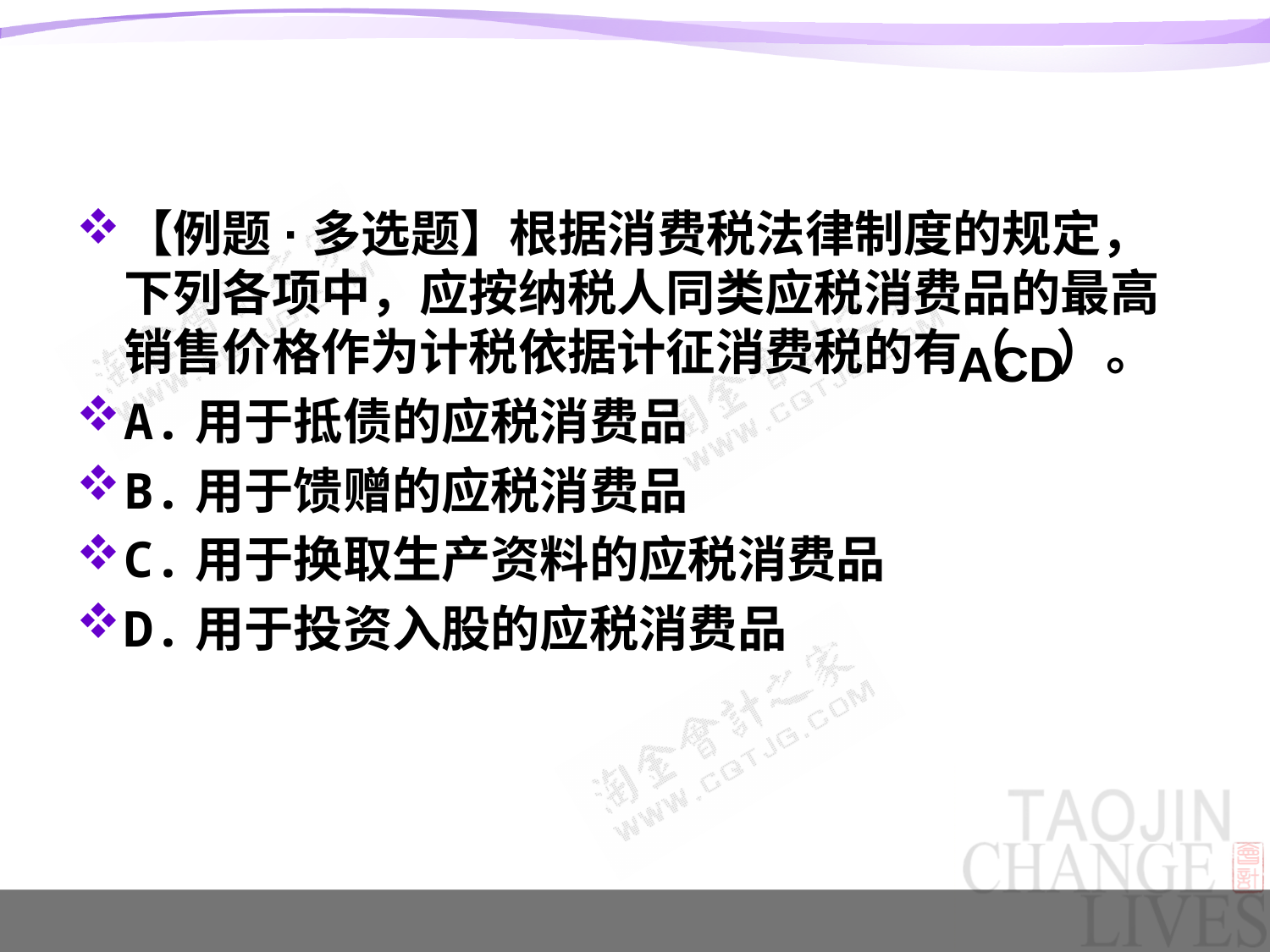

#
【例题·多选题】根据消费税法律制度的规定，下列各项中，应按纳税人同类应税消费品的最高销售价格作为计税依据计征消费税的有（    ）。
A.用于抵债的应税消费品
B.用于馈赠的应税消费品
C.用于换取生产资料的应税消费品
D.用于投资入股的应税消费品
ACD